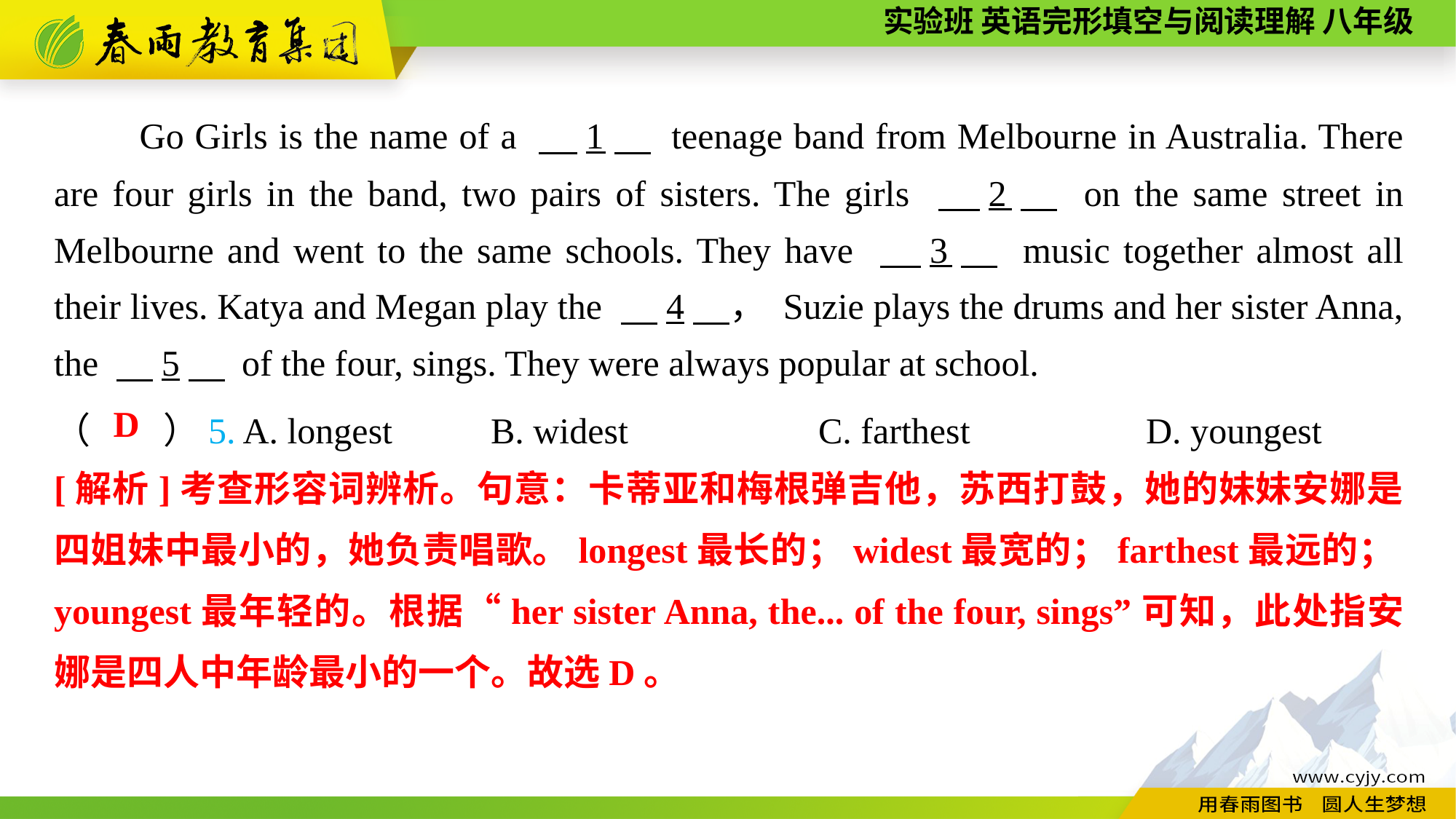

Go Girls is the name of a 　1　 teenage band from Melbourne in Australia. There are four girls in the band, two pairs of sisters. The girls 　2　 on the same street in Melbourne and went to the same schools. They have 　3　 music together almost all their lives. Katya and Megan play the 　4　， Suzie plays the drums and her sister Anna, the 　5　 of the four, sings. They were always popular at school.
（　　）5. A. longest	B. widest		C. farthest		D. youngest
D
[解析]考查形容词辨析。句意：卡蒂亚和梅根弹吉他，苏西打鼓，她的妹妹安娜是四姐妹中最小的，她负责唱歌。longest最长的；widest最宽的；farthest最远的；youngest最年轻的。根据“her sister Anna, the... of the four, sings”可知，此处指安娜是四人中年龄最小的一个。故选D。